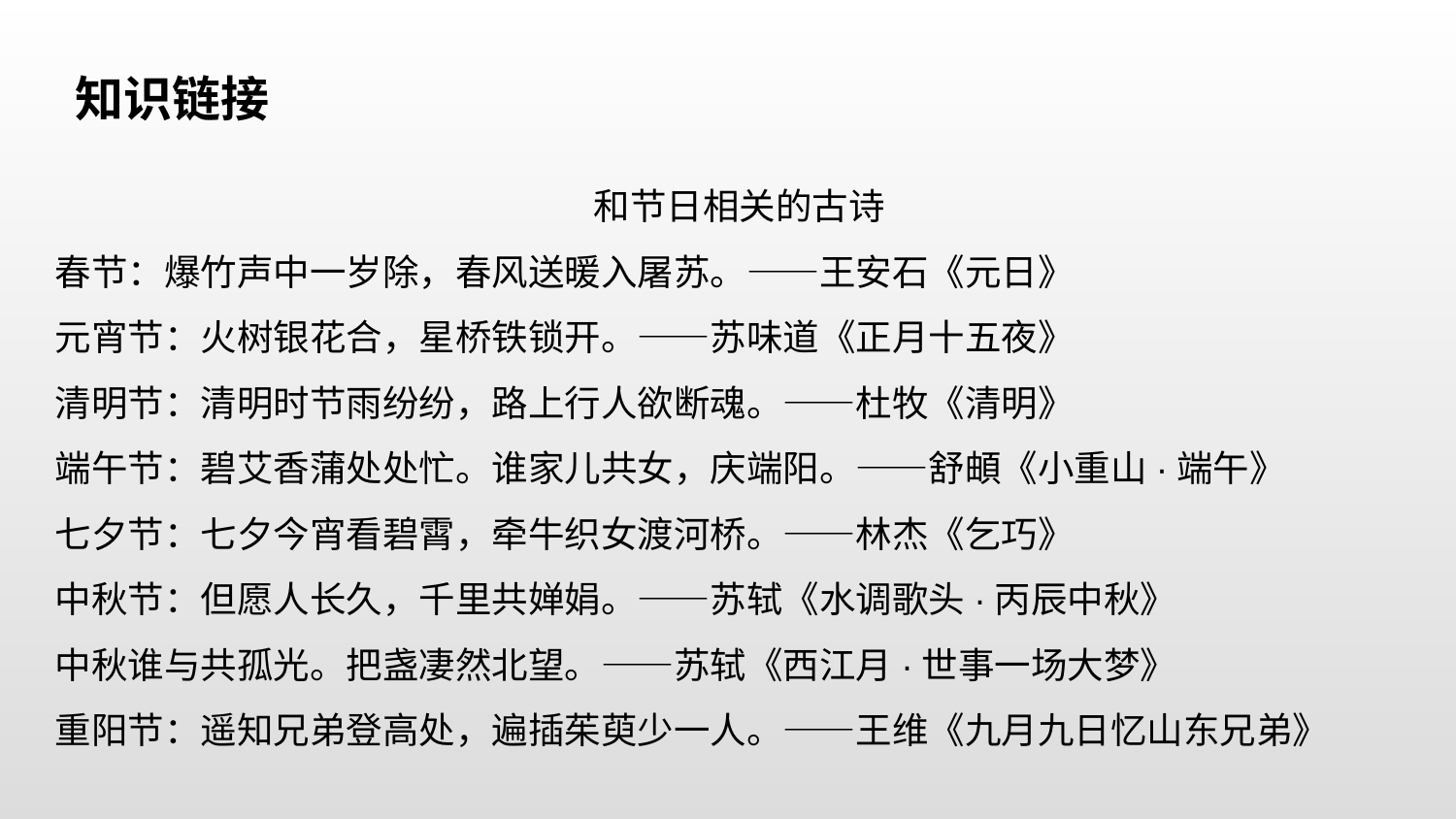

知识链接
和节日相关的古诗
春节：爆竹声中一岁除，春风送暖入屠苏。——王安石《元日》
元宵节：火树银花合，星桥铁锁开。——苏味道《正月十五夜》
清明节：清明时节雨纷纷，路上行人欲断魂。——杜牧《清明》
端午节：碧艾香蒲处处忙。谁家儿共女，庆端阳。——舒頔《小重山·端午》
七夕节：七夕今宵看碧霄，牵牛织女渡河桥。——林杰《乞巧》
中秋节：但愿人长久，千里共婵娟。——苏轼《水调歌头·丙辰中秋》
中秋谁与共孤光。把盏凄然北望。——苏轼《西江月·世事一场大梦》
重阳节：遥知兄弟登高处，遍插茱萸少一人。——王维《九月九日忆山东兄弟》